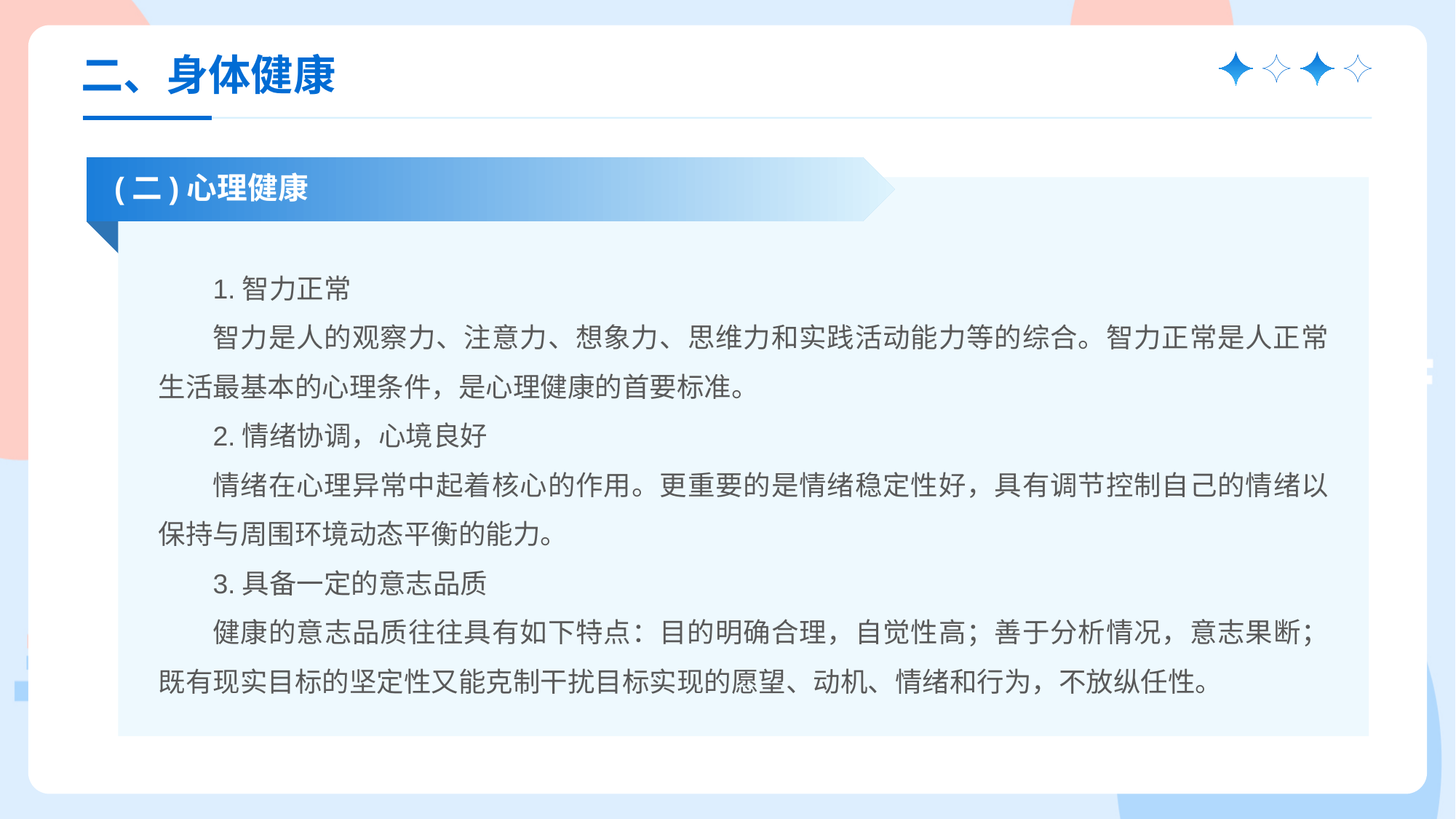

二、身体健康
(二)心理健康

1.智力正常
智力是人的观察力、注意力、想象力、思维力和实践活动能力等的综合。智力正常是人正常生活最基本的心理条件，是心理健康的首要标准。
2.情绪协调，心境良好
情绪在心理异常中起着核心的作用。更重要的是情绪稳定性好，具有调节控制自己的情绪以保持与周围环境动态平衡的能力。
3.具备一定的意志品质
健康的意志品质往往具有如下特点：目的明确合理，自觉性高；善于分析情况，意志果断；既有现实目标的坚定性又能克制干扰目标实现的愿望、动机、情绪和行为，不放纵任性。